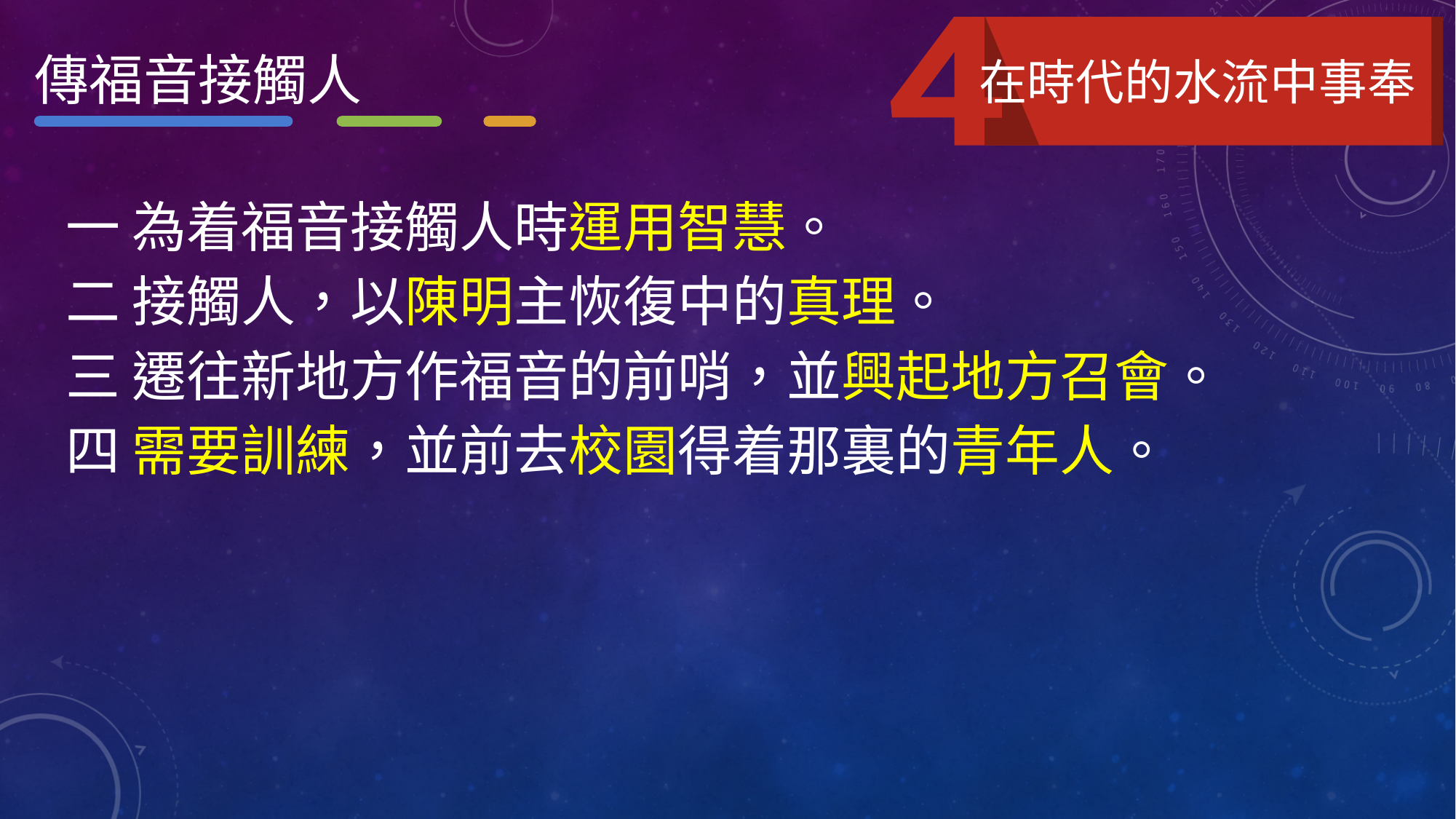

傳福音接觸人

在時代的水流中事奉

 一 為着福音接觸人時運用智慧。
 二 接觸人，以陳明主恢復中的真理。
 三 遷往新地方作福音的前哨，並興起地方召會。
 四 需要訓練，並前去校園得着那裏的青年人。